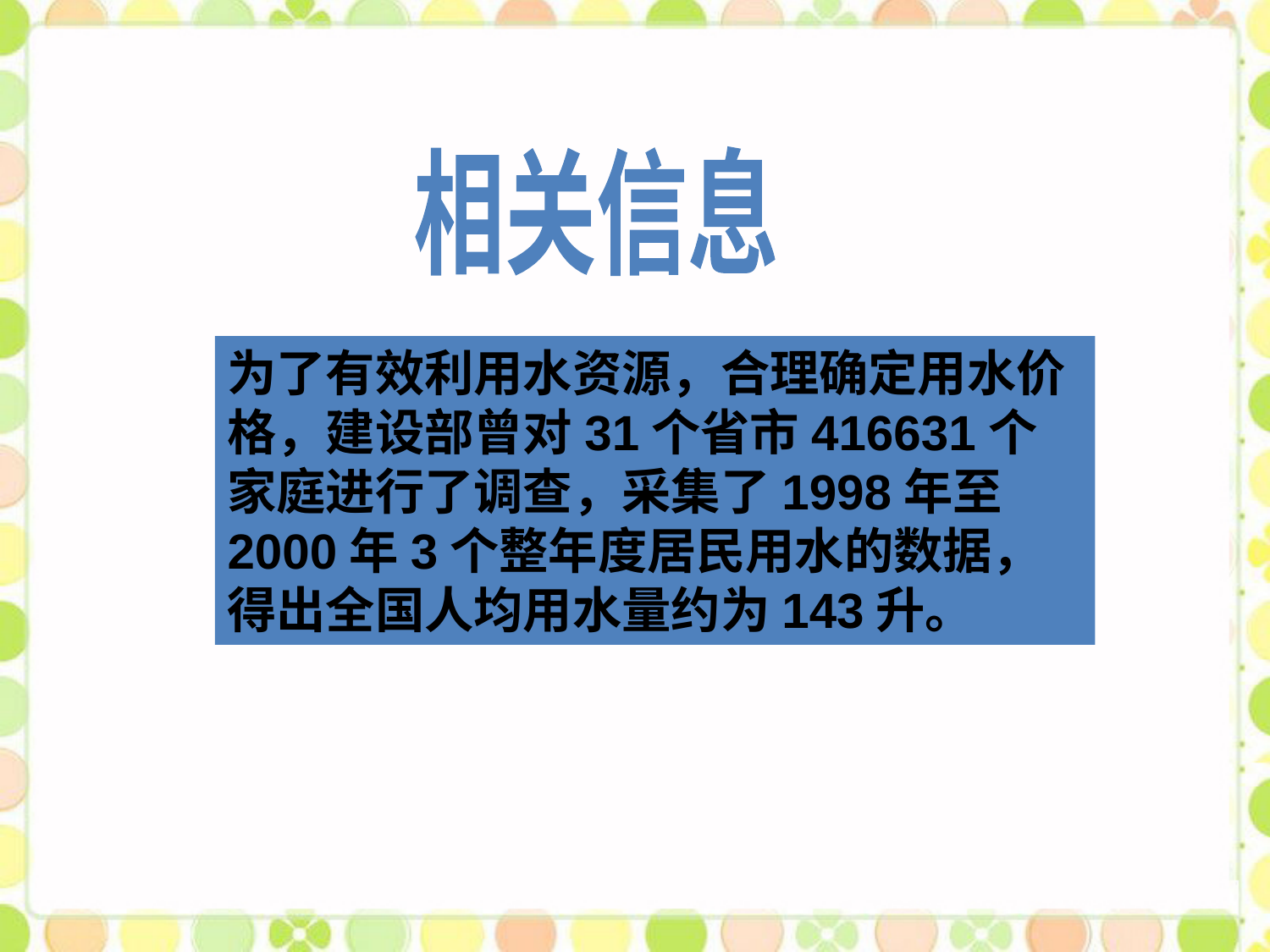

相关信息
为了有效利用水资源，合理确定用水价格，建设部曾对31个省市416631个家庭进行了调查，采集了1998年至2000年3个整年度居民用水的数据，得出全国人均用水量约为143升。